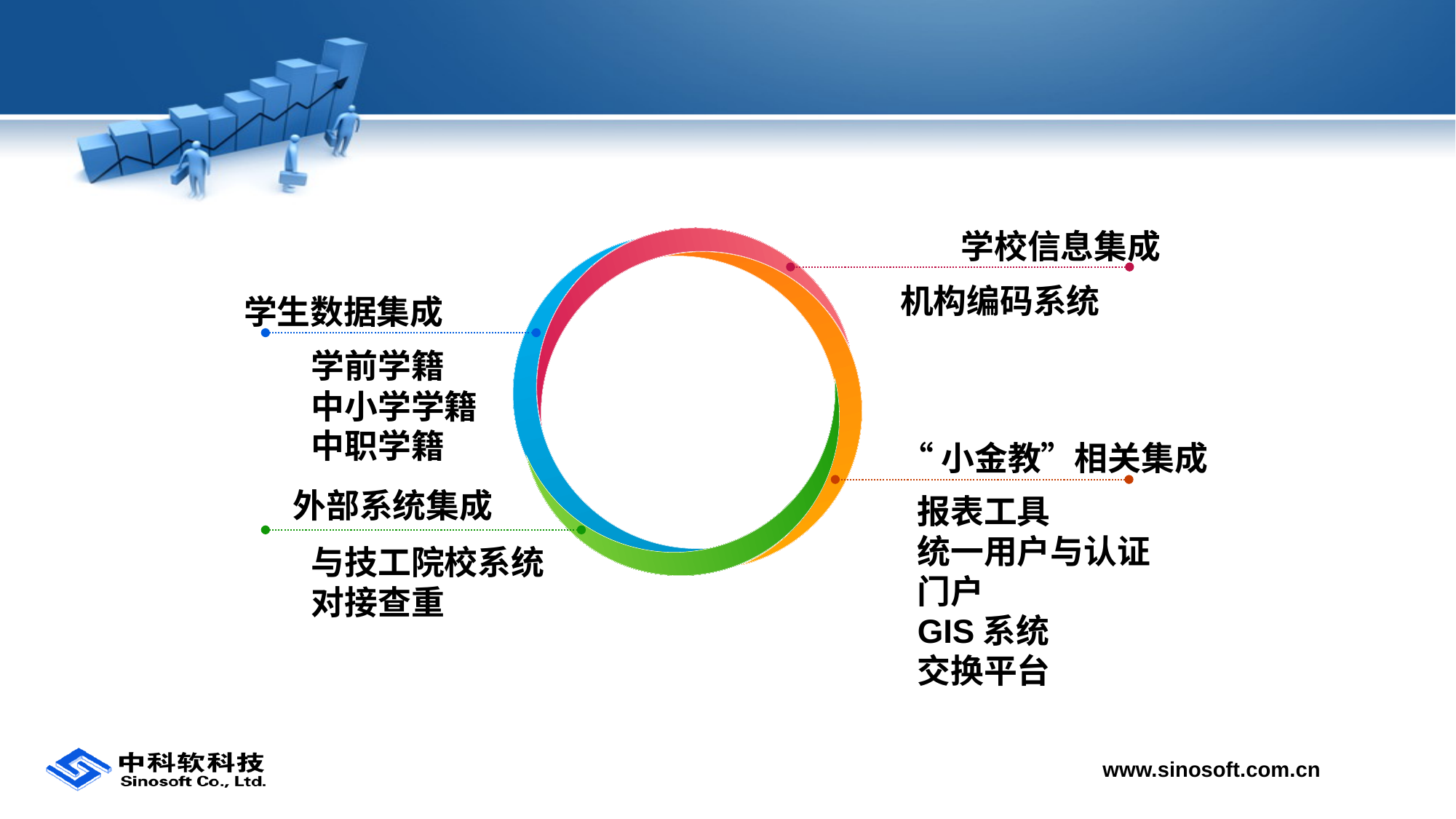

业务范围
用户范围
功能范围
集成范围
学校信息集成

机构编码系统
学生数据集成
学前学籍
中小学学籍
中职学籍
“小金教”相关集成
外部系统集成
报表工具
统一用户与认证
门户
GIS系统
交换平台
与技工院校系统对接查重